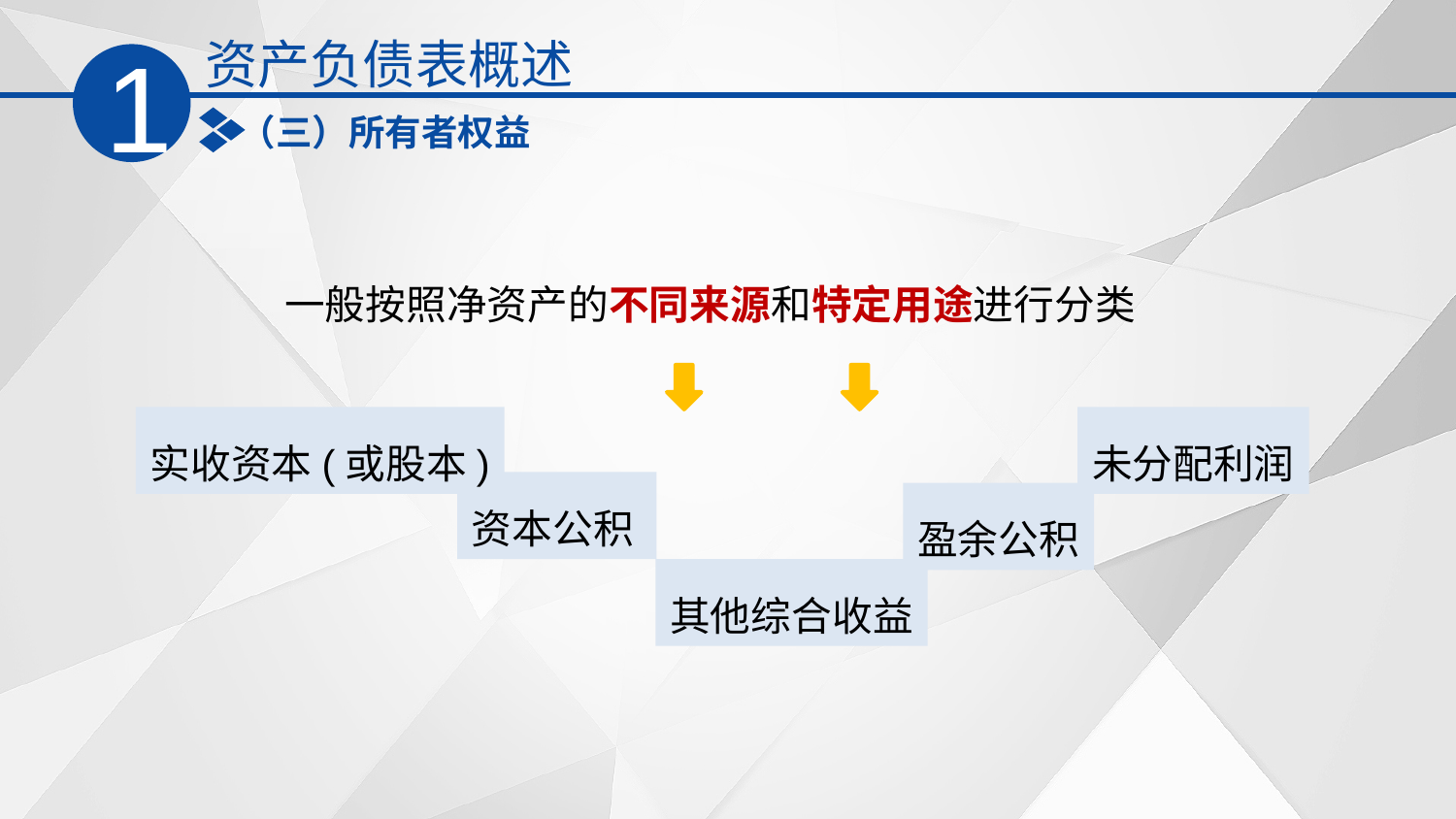

资产负债表概述
1

（三）所有者权益

一般按照净资产的不同来源和特定用途进行分类

实收资本(或股本)
未分配利润
资本公积
盈余公积
其他综合收益